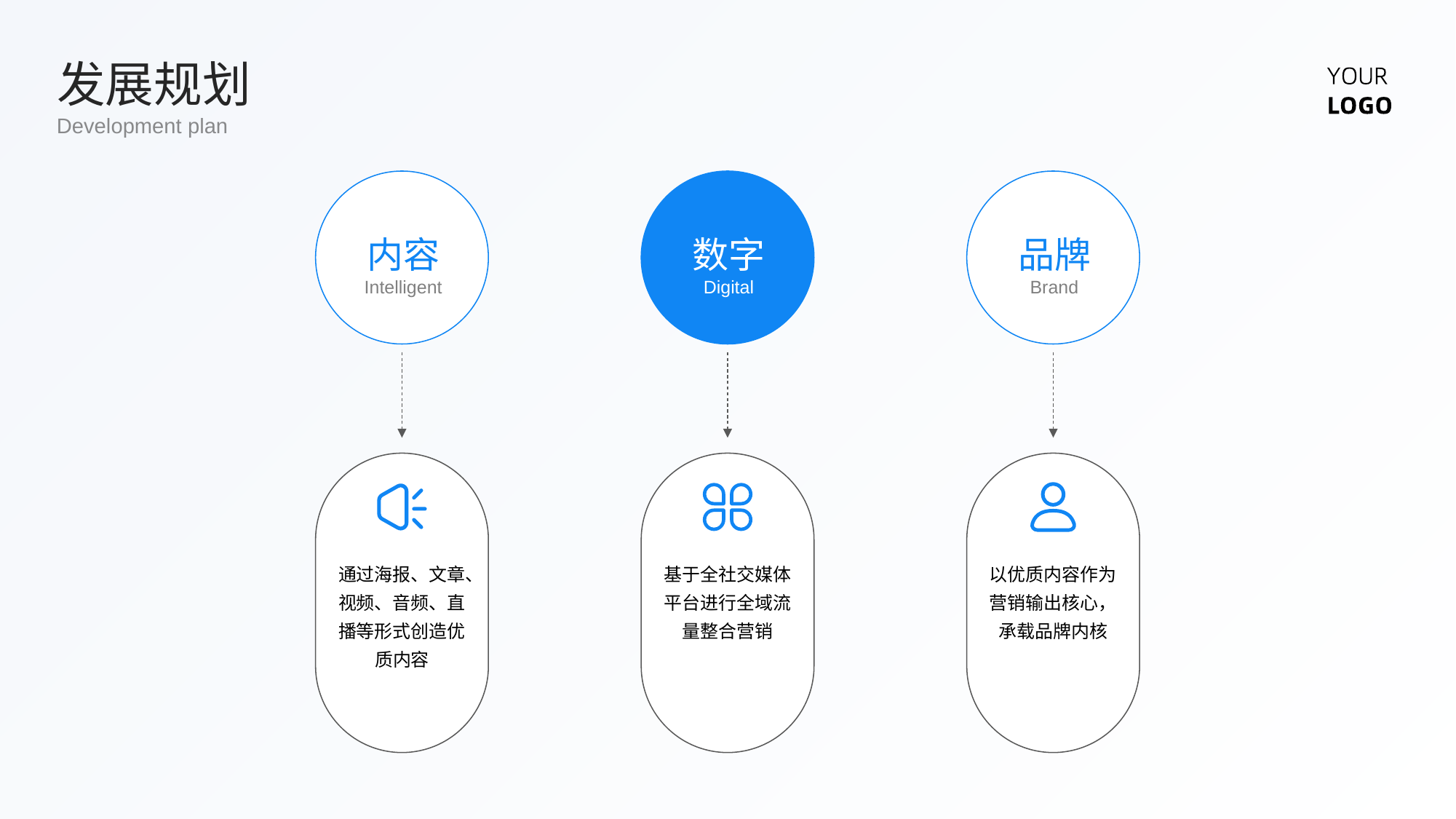

发展规划

Development plan

内容
数字
品牌
Intelligent
Digital
Brand

通过海报、文章、视频、音频、直播等形式创造优质内容
基于全社交媒体平台进行全域流量整合营销
以优质内容作为营销输出核心，承载品牌内核